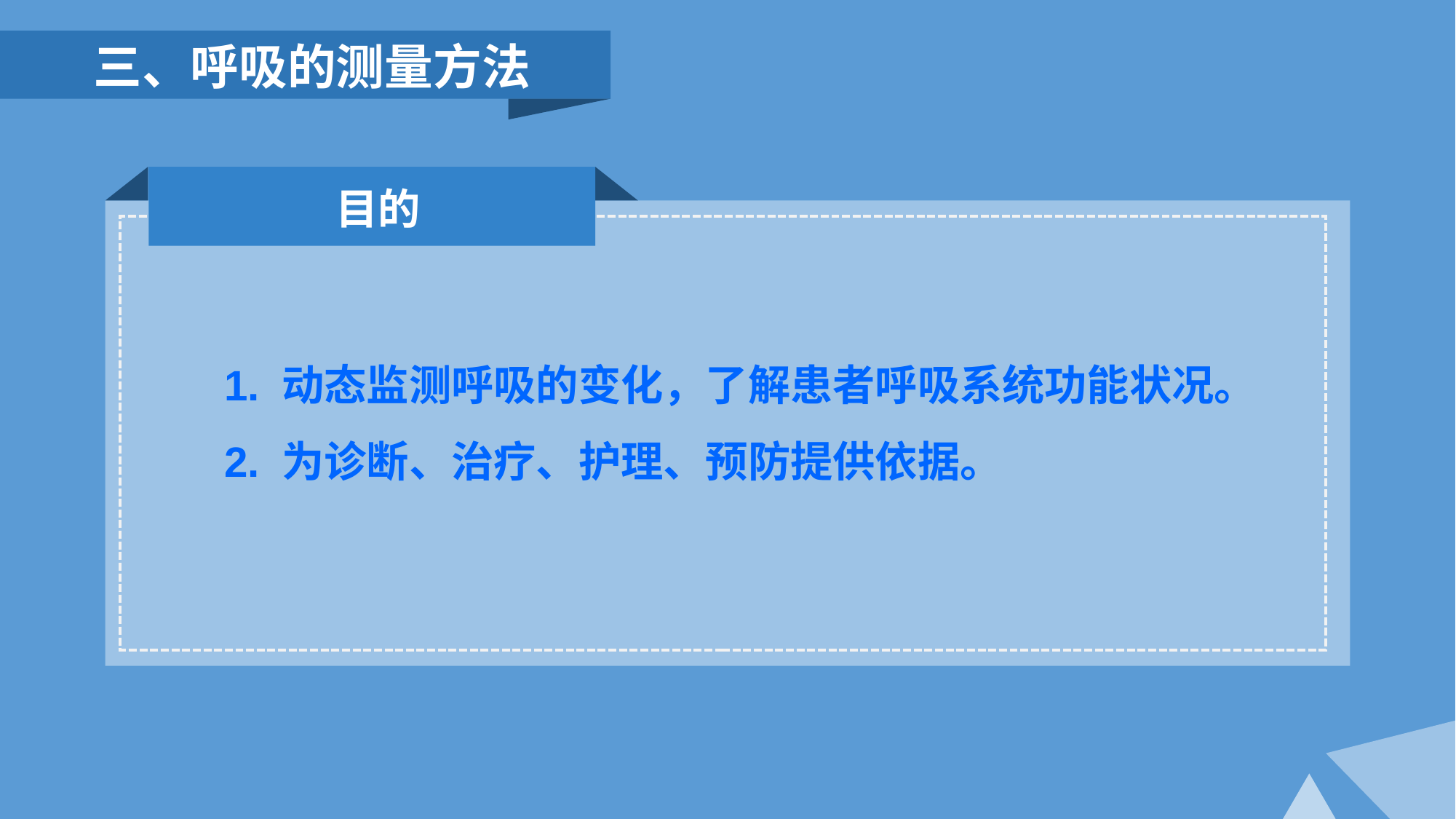

三、呼吸的测量方法

目的

1. 动态监测呼吸的变化，了解患者呼吸系统功能状况。
2. 为诊断、治疗、护理、预防提供依据。